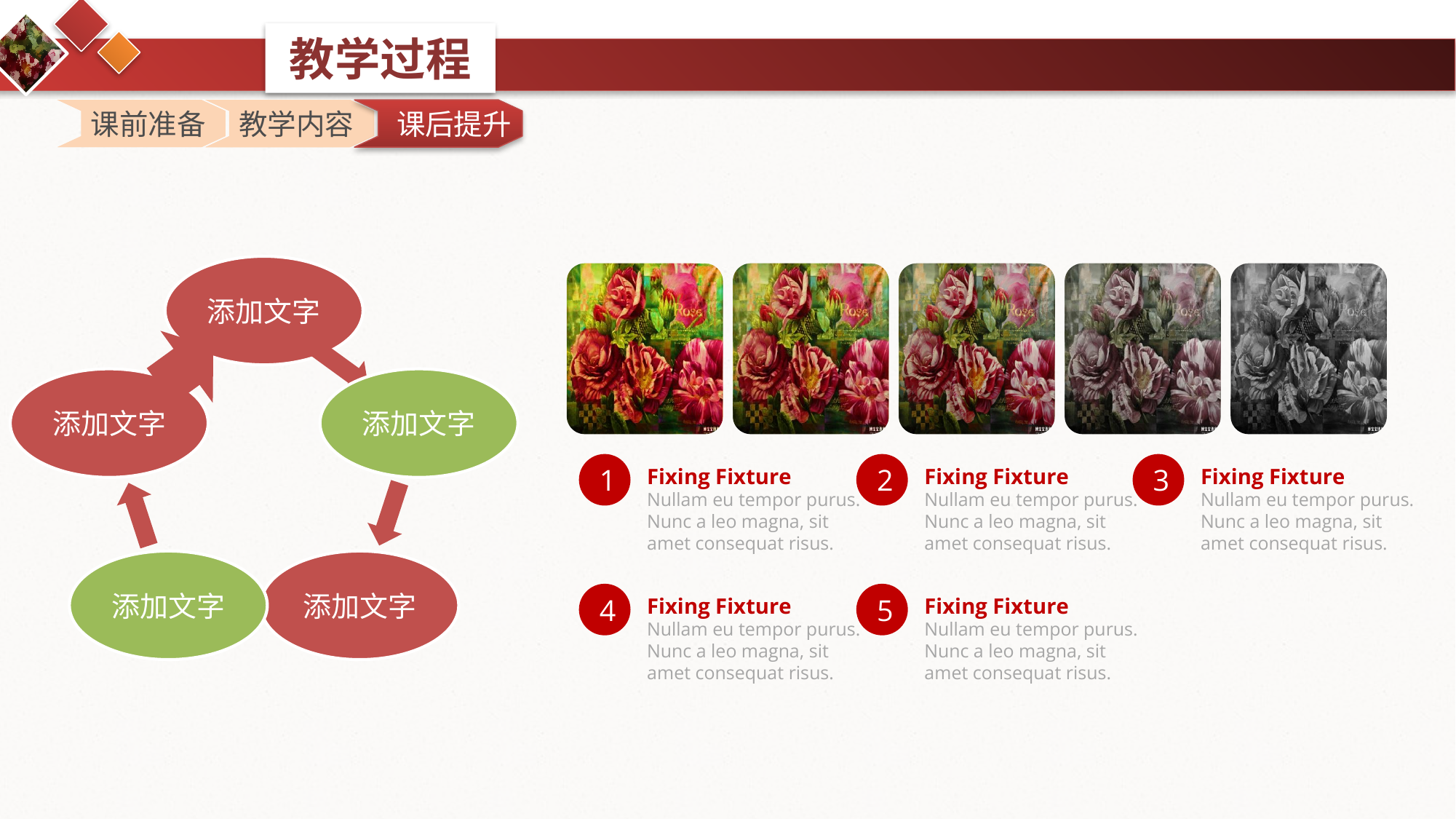

课前准备
 课前准备
课前准备
 课堂实施
 教学内容
课堂实施
 课堂实施
课后提升
课后提升
课后提升
添加文字
添加文字
添加文字
添加文字
添加文字

Fixing Fixture
Nullam eu tempor purus. Nunc a leo magna, sit amet consequat risus.
Fixing Fixture
Nullam eu tempor purus. Nunc a leo magna, sit amet consequat risus.
Fixing Fixture
Nullam eu tempor purus. Nunc a leo magna, sit amet consequat risus.
1
2
3
Fixing Fixture
Nullam eu tempor purus. Nunc a leo magna, sit amet consequat risus.
Fixing Fixture
Nullam eu tempor purus. Nunc a leo magna, sit amet consequat risus.
4
5